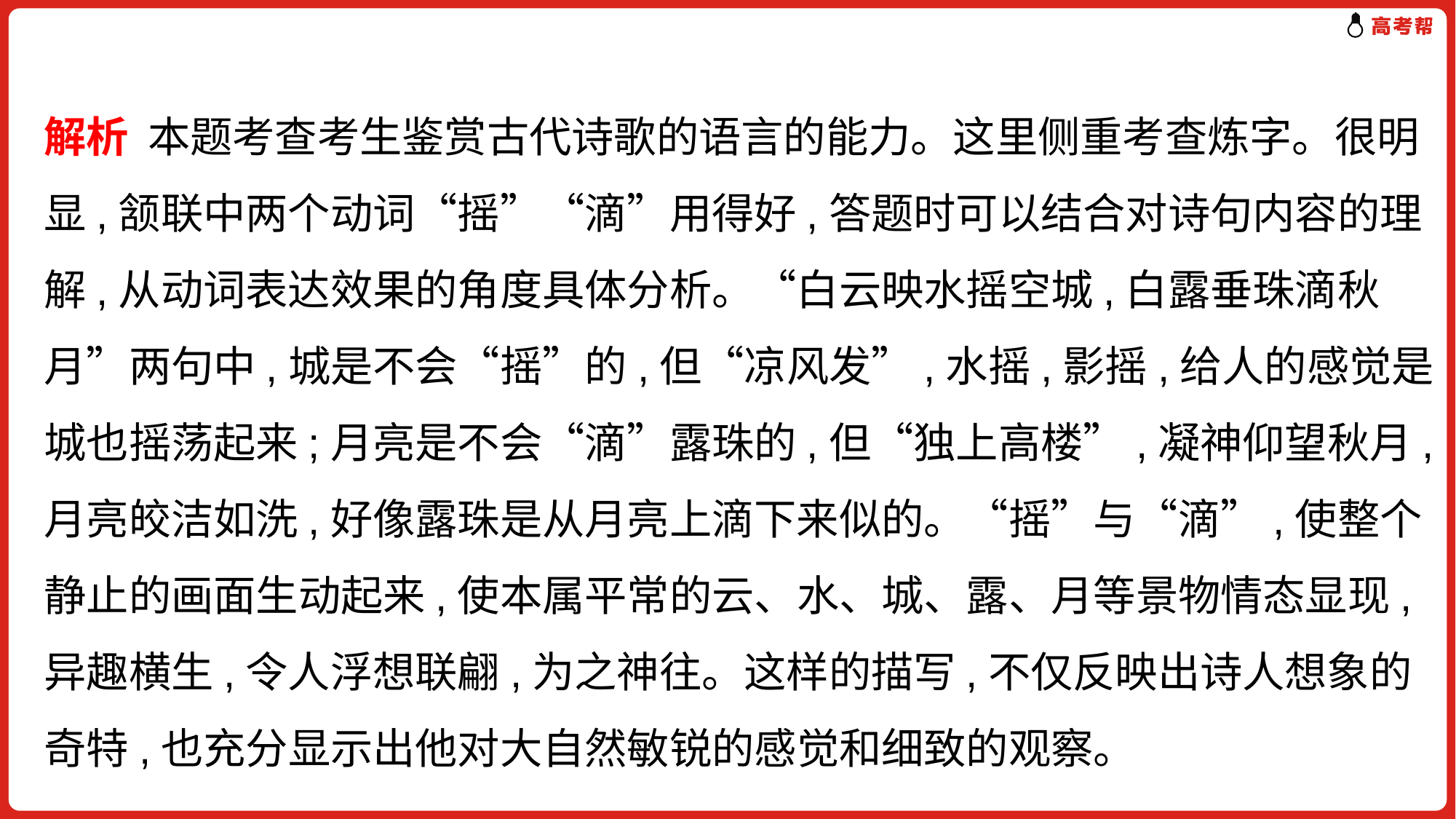

解析  本题考查考生鉴赏古代诗歌的语言的能力。这里侧重考查炼字。很明显,颔联中两个动词“摇”“滴”用得好,答题时可以结合对诗句内容的理解,从动词表达效果的角度具体分析。“白云映水摇空城,白露垂珠滴秋月”两句中,城是不会“摇”的,但“凉风发”,水摇,影摇,给人的感觉是城也摇荡起来;月亮是不会“滴”露珠的,但“独上高楼”,凝神仰望秋月,月亮皎洁如洗,好像露珠是从月亮上滴下来似的。“摇”与“滴”,使整个静止的画面生动起来,使本属平常的云、水、城、露、月等景物情态显现,异趣横生,令人浮想联翩,为之神往。这样的描写,不仅反映出诗人想象的奇特,也充分显示出他对大自然敏锐的感觉和细致的观察。